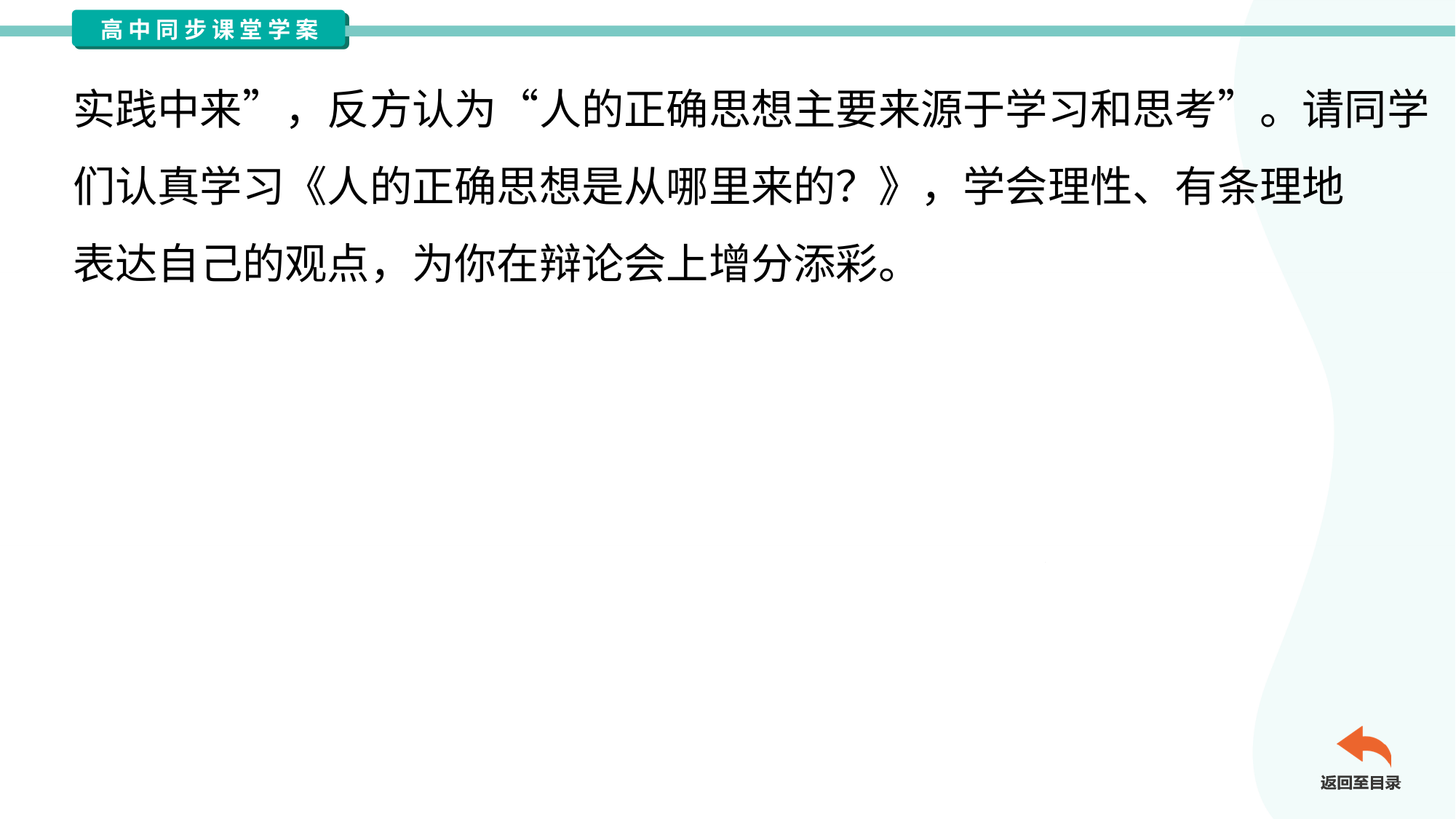

实践中来”，反方认为“人的正确思想主要来源于学习和思考”。请同学
们认真学习《人的正确思想是从哪里来的？》，学会理性、有条理地
表达自己的观点，为你在辩论会上增分添彩。